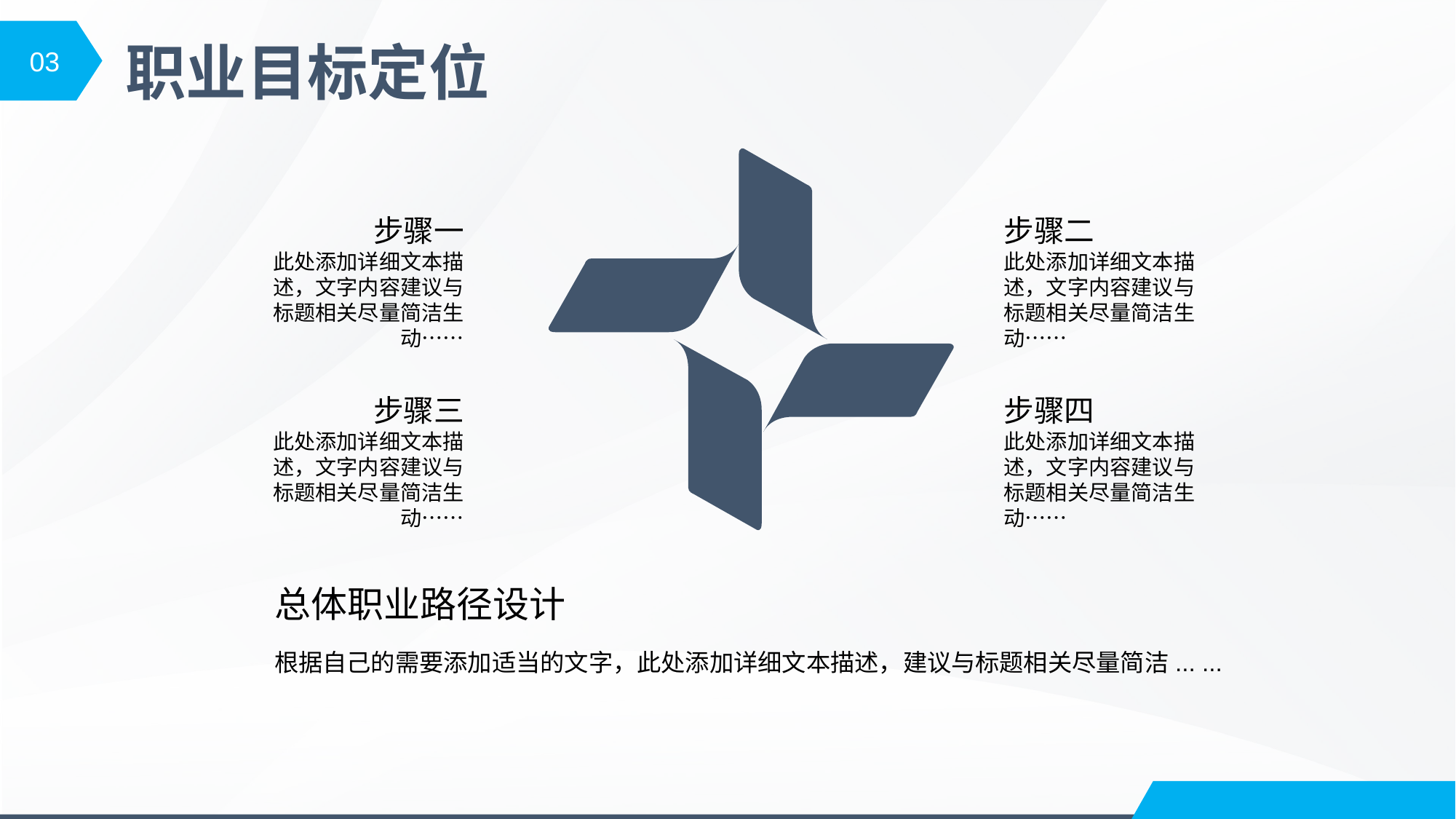

03
职业目标定位

步骤一
此处添加详细文本描述，文字内容建议与标题相关尽量简洁生动……
步骤二
此处添加详细文本描述，文字内容建议与标题相关尽量简洁生动……

步骤三
此处添加详细文本描述，文字内容建议与标题相关尽量简洁生动……
步骤四
此处添加详细文本描述，文字内容建议与标题相关尽量简洁生动……
总体职业路径设计
根据自己的需要添加适当的文字，此处添加详细文本描述，建议与标题相关尽量简洁... ...